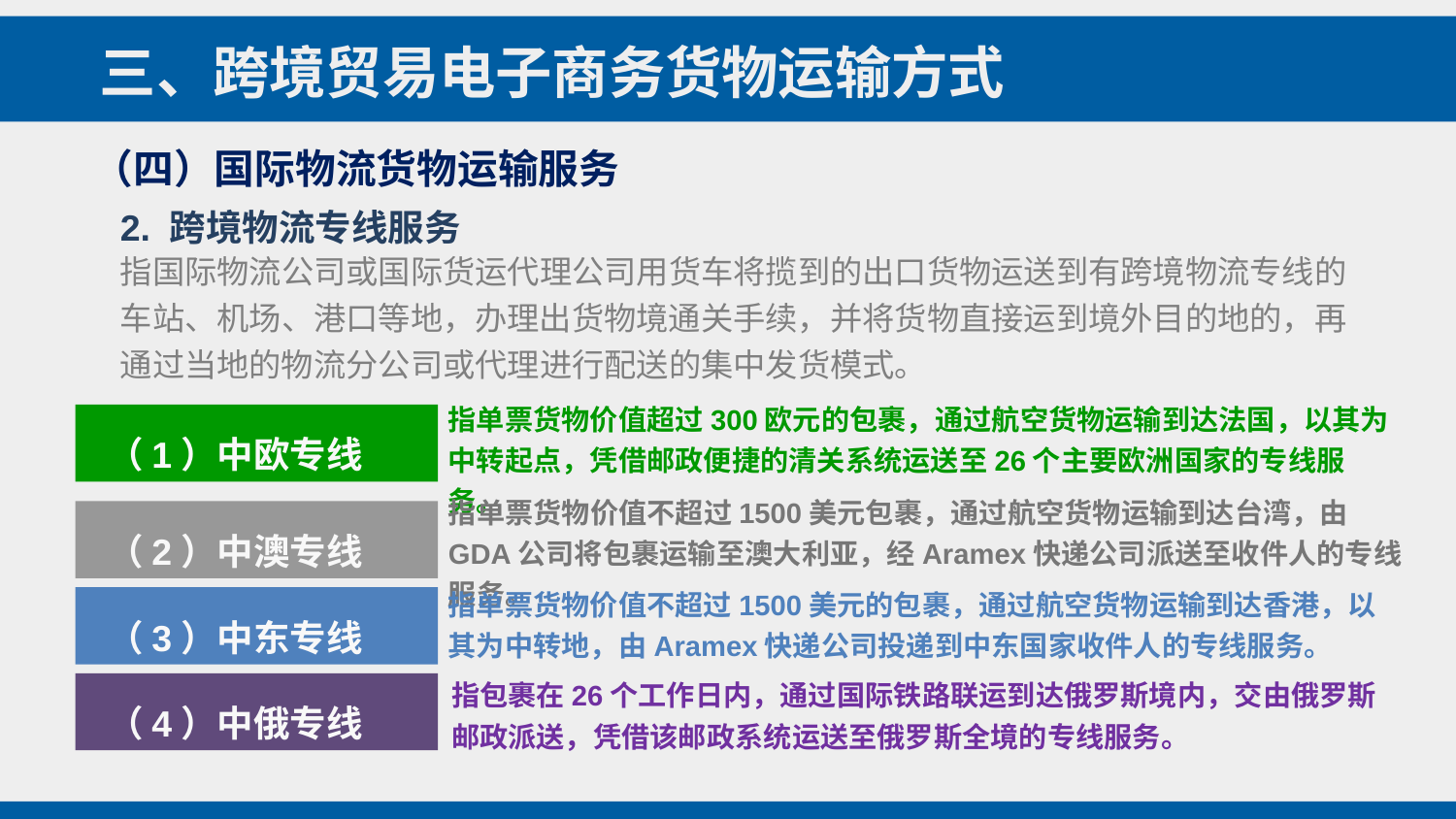

三、跨境贸易电子商务货物运输方式
（四）国际物流货物运输服务
2. 跨境物流专线服务
指国际物流公司或国际货运代理公司用货车将揽到的出口货物运送到有跨境物流专线的车站、机场、港口等地，办理出货物境通关手续，并将货物直接运到境外目的地的，再通过当地的物流分公司或代理进行配送的集中发货模式。
指单票货物价值超过300欧元的包裹，通过航空货物运输到达法国，以其为中转起点，凭借邮政便捷的清关系统运送至26个主要欧洲国家的专线服务。
 （1）中欧专线
指单票货物价值不超过1500美元包裹，通过航空货物运输到达台湾，由GDA公司将包裹运输至澳大利亚，经Aramex快递公司派送至收件人的专线服务。
 （2）中澳专线
指单票货物价值不超过1500美元的包裹，通过航空货物运输到达香港，以其为中转地，由Aramex快递公司投递到中东国家收件人的专线服务。
 （3）中东专线
指包裹在26个工作日内，通过国际铁路联运到达俄罗斯境内，交由俄罗斯邮政派送，凭借该邮政系统运送至俄罗斯全境的专线服务。
 （4）中俄专线